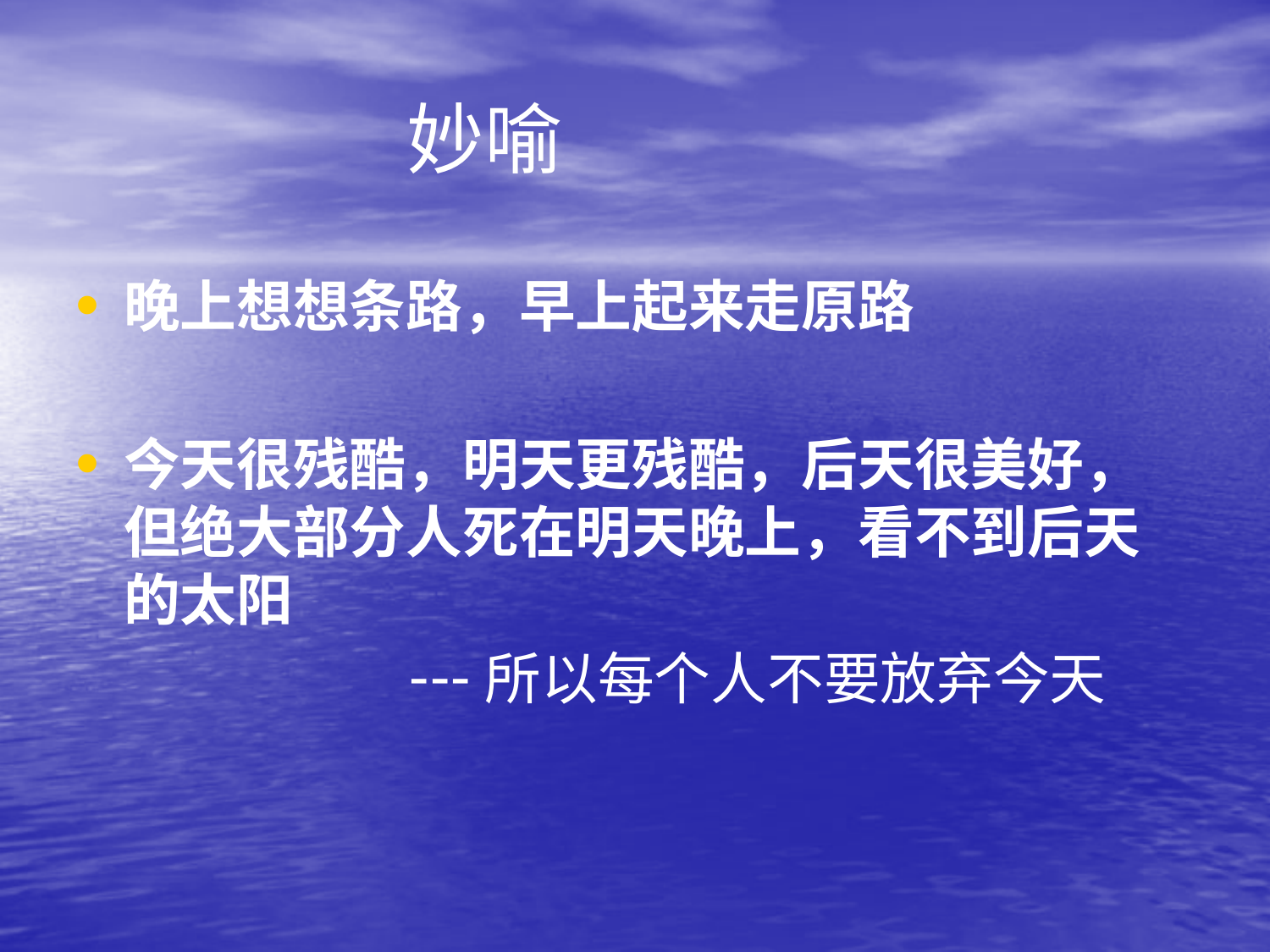

# 妙喻
晚上想想条路，早上起来走原路

今天很残酷，明天更残酷，后天很美好，但绝大部分人死在明天晚上，看不到后天的太阳
                   ---所以每个人不要放弃今天